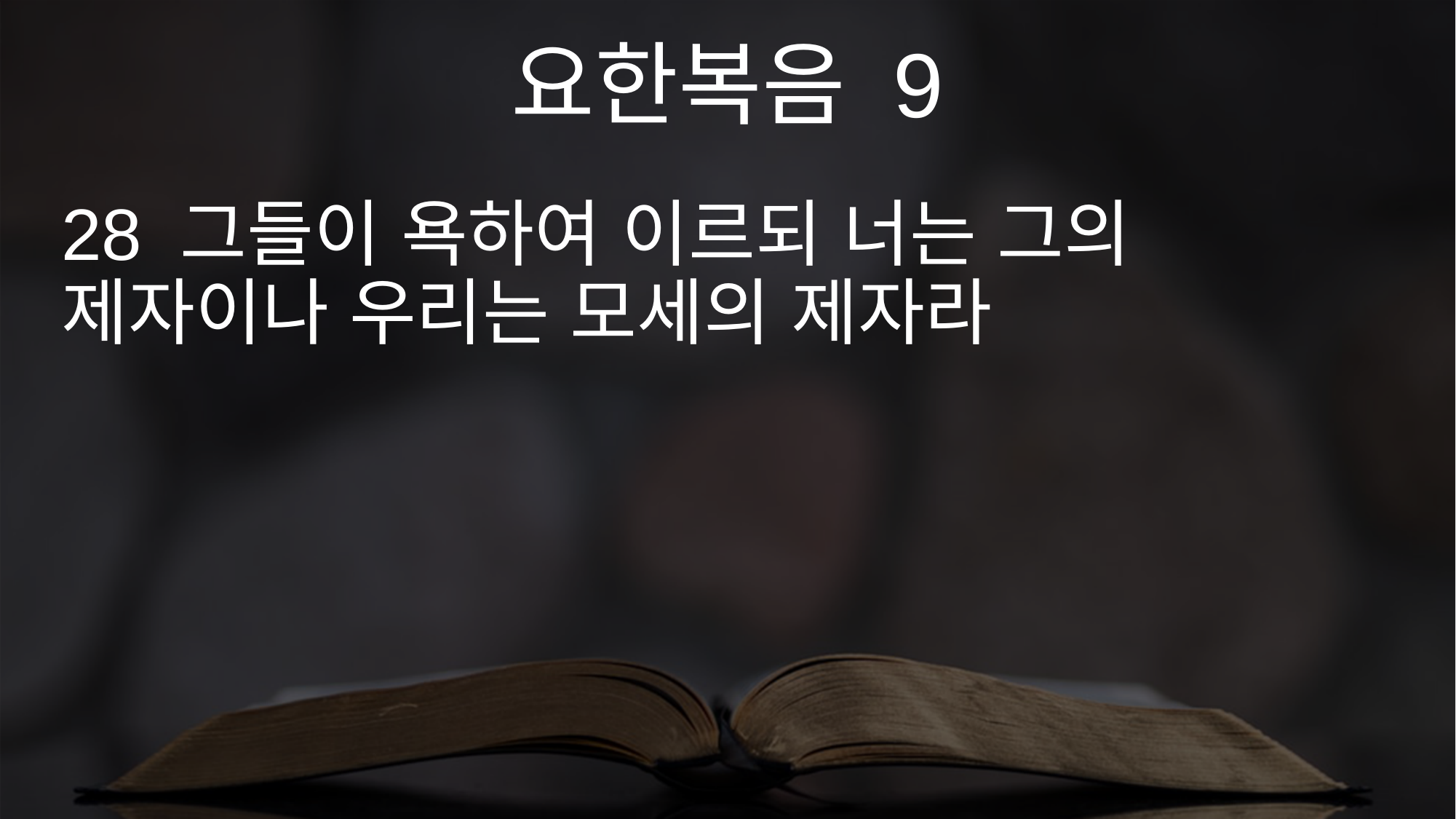

요한복음 9
28 그들이 욕하여 이르되 너는 그의 제자이나 우리는 모세의 제자라